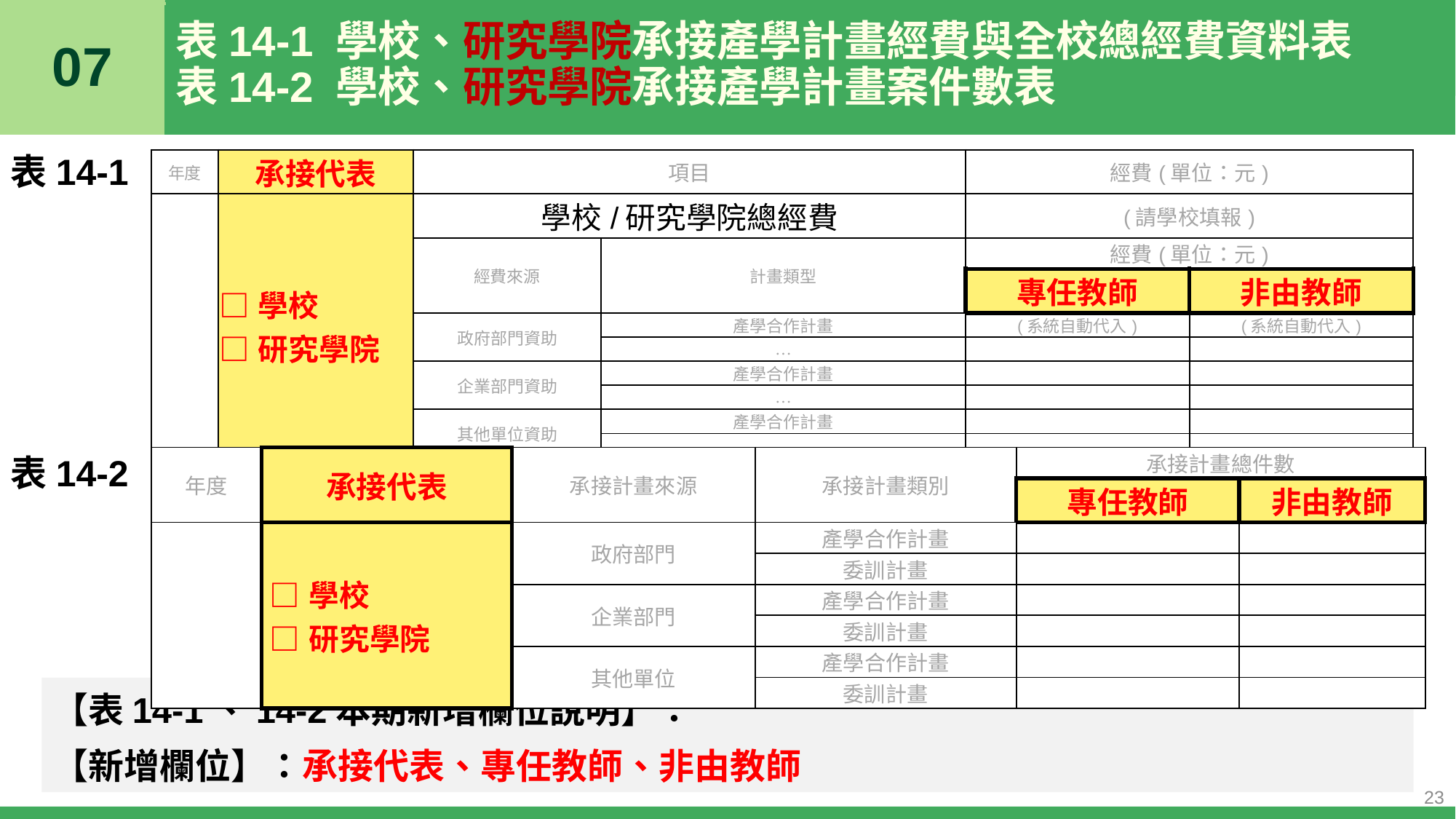

07
表14-1 學校、研究學院承接產學計畫經費與全校總經費資料表
表14-2 學校、研究學院承接產學計畫案件數表
#

表14-1
| 年度 | 承接代表 | 項目 |  | 經費(單位：元) |  |
| --- | --- | --- | --- | --- | --- |
|  | □學校 □研究學院 | 學校/研究學院總經費 |  | (請學校填報) |  |
|  |  | 經費來源 | 計畫類型 | 經費(單位：元) |  |
|  |  |  |  | 專任教師 | 非由教師 |
|  |  | 政府部門資助 | 產學合作計畫 | (系統自動代入) | (系統自動代入) |
|  |  |  | … |  |  |
|  |  | 企業部門資助 | 產學合作計畫 |  |  |
|  |  |  | … |  |  |
|  |  | 其他單位資助 | 產學合作計畫 |  |  |
|  |  |  | … |  |  |
表14-2
| 年度 | 承接代表 | 承接計畫來源 | 承接計畫類別 | 承接計畫總件數 |  |
| --- | --- | --- | --- | --- | --- |
|  |  |  |  | 專任教師 | 非由教師 |
|  | □學校 □研究學院 | 政府部門 | 產學合作計畫 |  |  |
|  |  |  | 委訓計畫 |  |  |
|  |  | 企業部門 | 產學合作計畫 |  |  |
|  |  |  | 委訓計畫 |  |  |
|  |  | 其他單位 | 產學合作計畫 |  |  |
|  |  |  | 委訓計畫 |  |  |
【表14-1、14-2本期新增欄位說明】：
【新增欄位】：承接代表、專任教師、非由教師
23